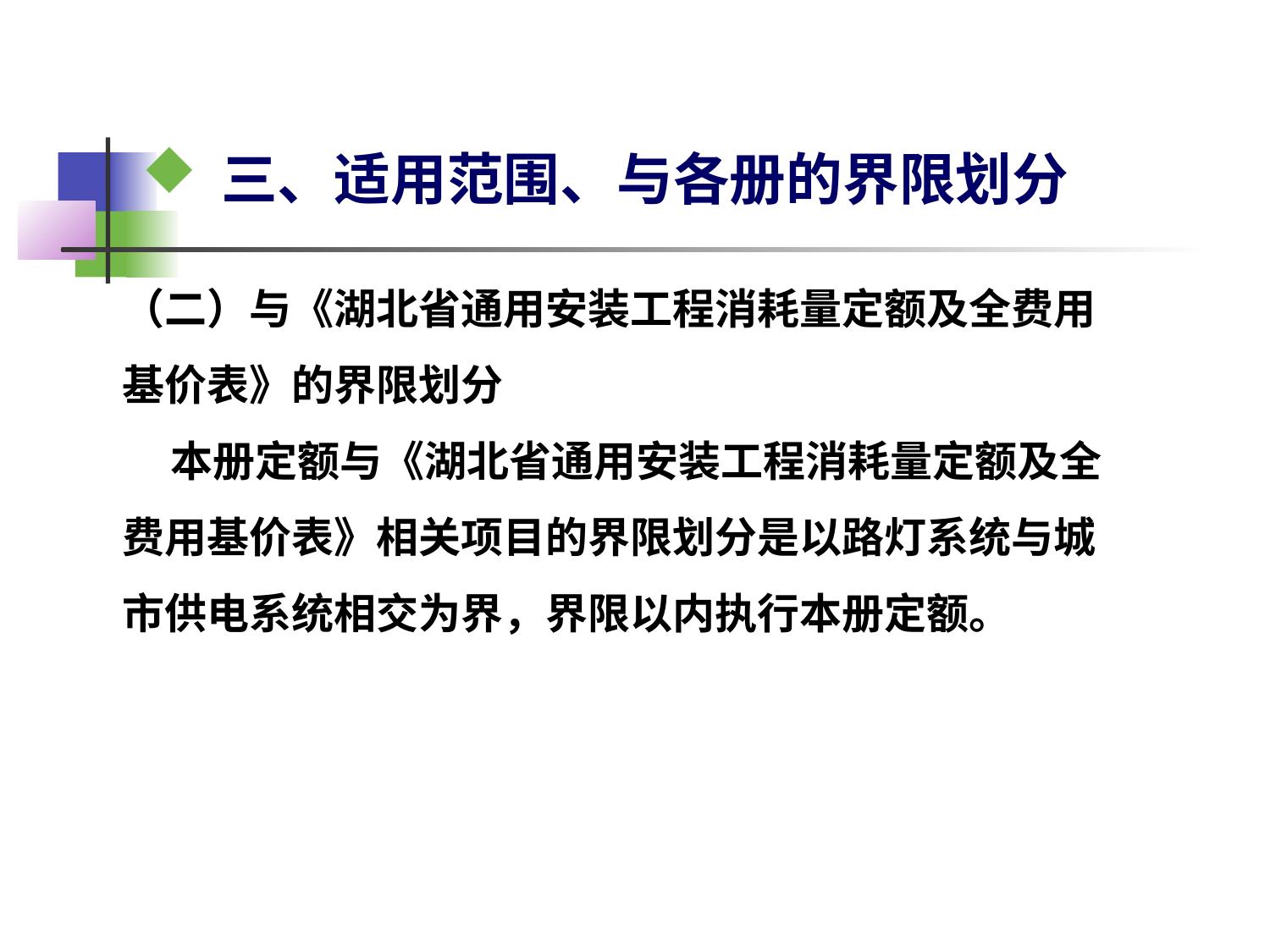

# 三、适用范围、与各册的界限划分
（二）与《湖北省通用安装工程消耗量定额及全费用基价表》的界限划分
    本册定额与《湖北省通用安装工程消耗量定额及全费用基价表》相关项目的界限划分是以路灯系统与城市供电系统相交为界，界限以内执行本册定额。